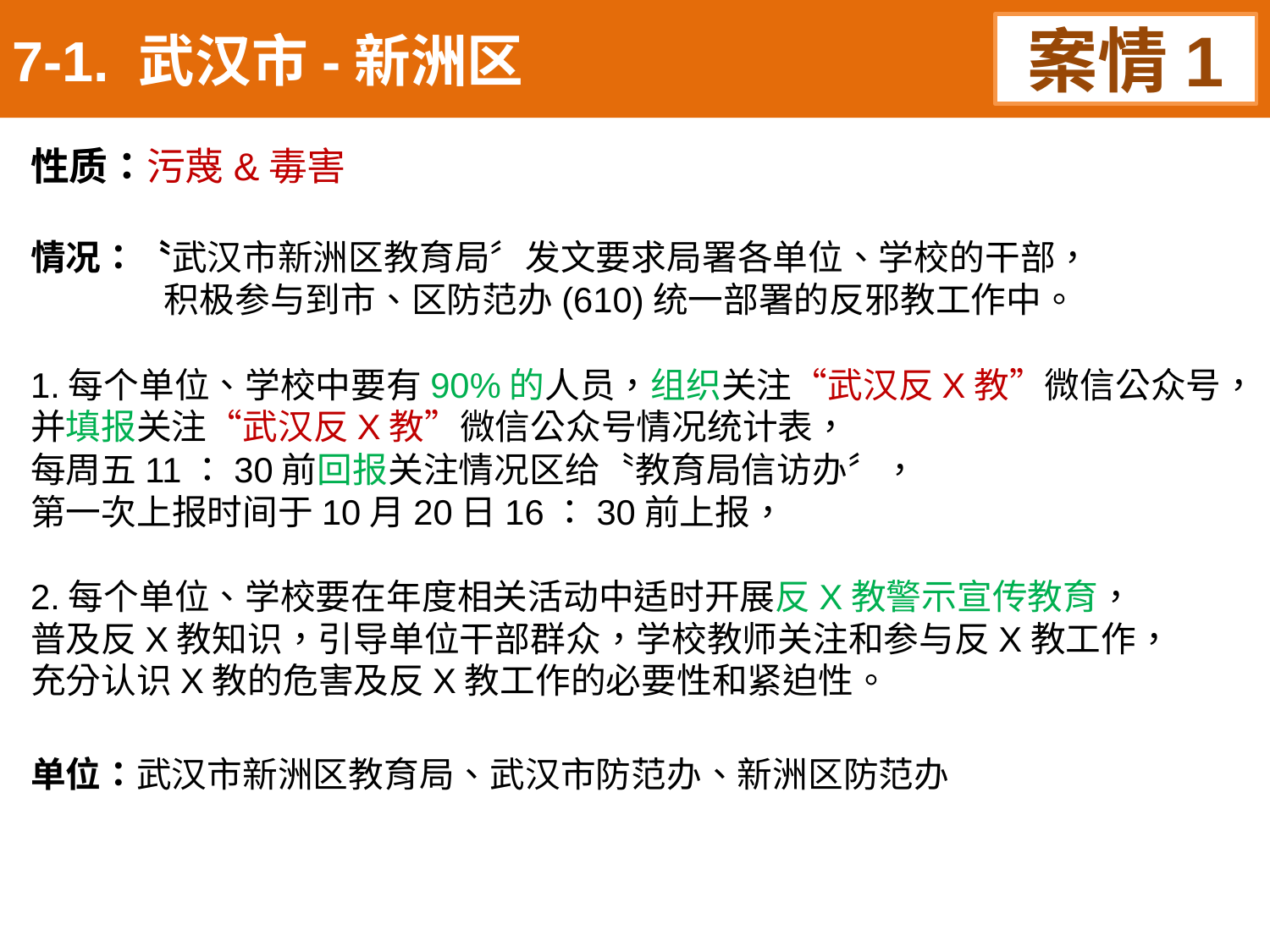

7-1. 武汉市-新洲区
案情1

性质：污蔑&毒害

情况：〝武汉市新洲区教育局〞发文要求局署各单位、学校的干部，
                积极参与到市、区防范办(610)统一部署的反邪教工作中。

1.每个单位、学校中要有90%的人员，组织关注“武汉反X教”微信公众号，并填报关注“武汉反X教”微信公众号情况统计表，
每周五11：30前回报关注情况区给〝教育局信访办〞，
第一次上报时间于10月20日16：30前上报，

2.每个单位、学校要在年度相关活动中适时开展反X教警示宣传教育，
普及反X教知识，引导单位干部群众，学校教师关注和参与反X教工作，
充分认识X教的危害及反X教工作的必要性和紧迫性。

单位：武汉市新洲区教育局、武汉市防范办、新洲区防范办